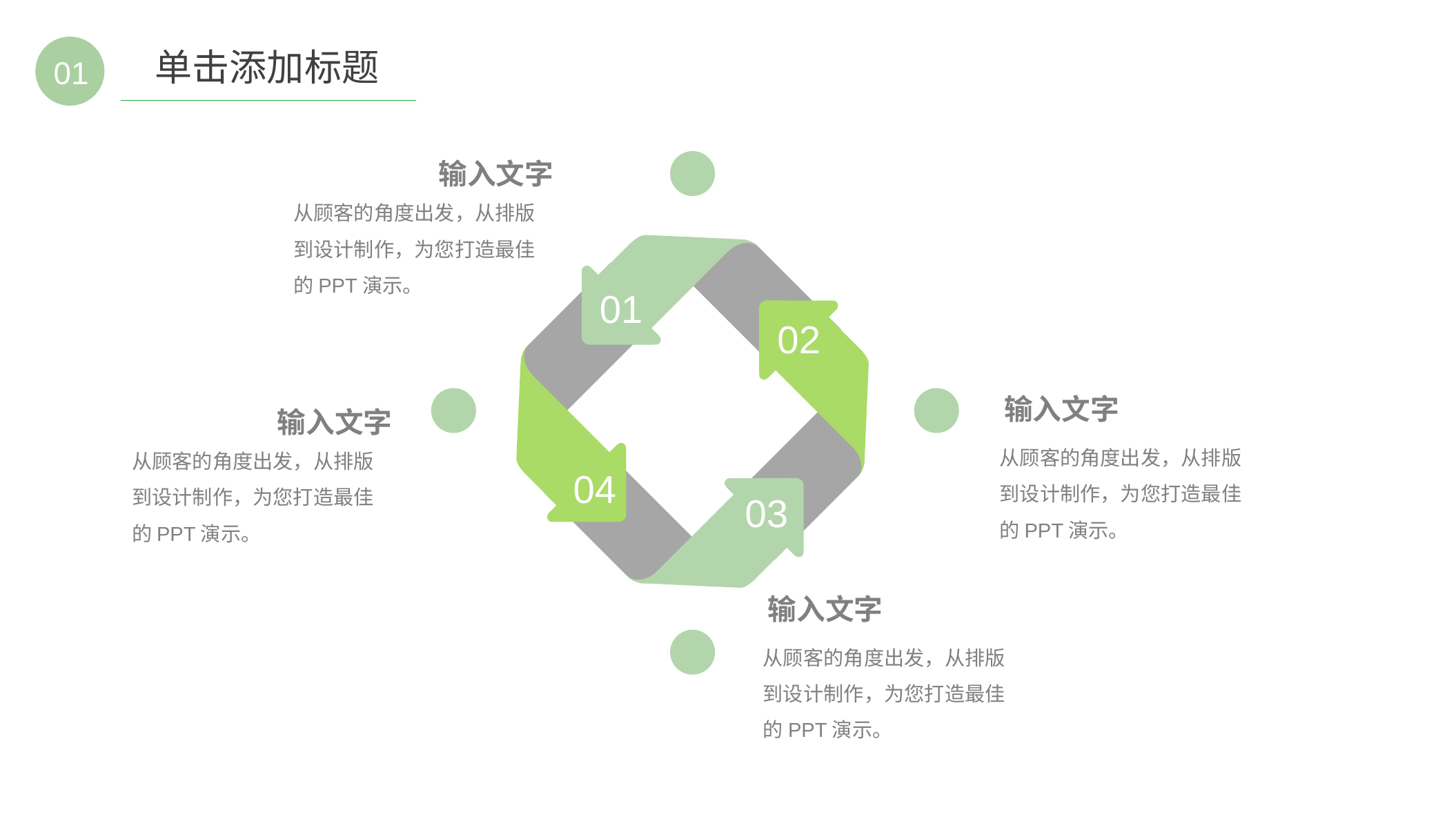

01
单击添加标题
输入文字

从顾客的角度出发，从排版到设计制作，为您打造最佳的PPT演示。

01
02
04
03
输入文字

输入文字
从顾客的角度出发，从排版到设计制作，为您打造最佳的PPT演示。
从顾客的角度出发，从排版到设计制作，为您打造最佳的PPT演示。
输入文字
从顾客的角度出发，从排版到设计制作，为您打造最佳的PPT演示。